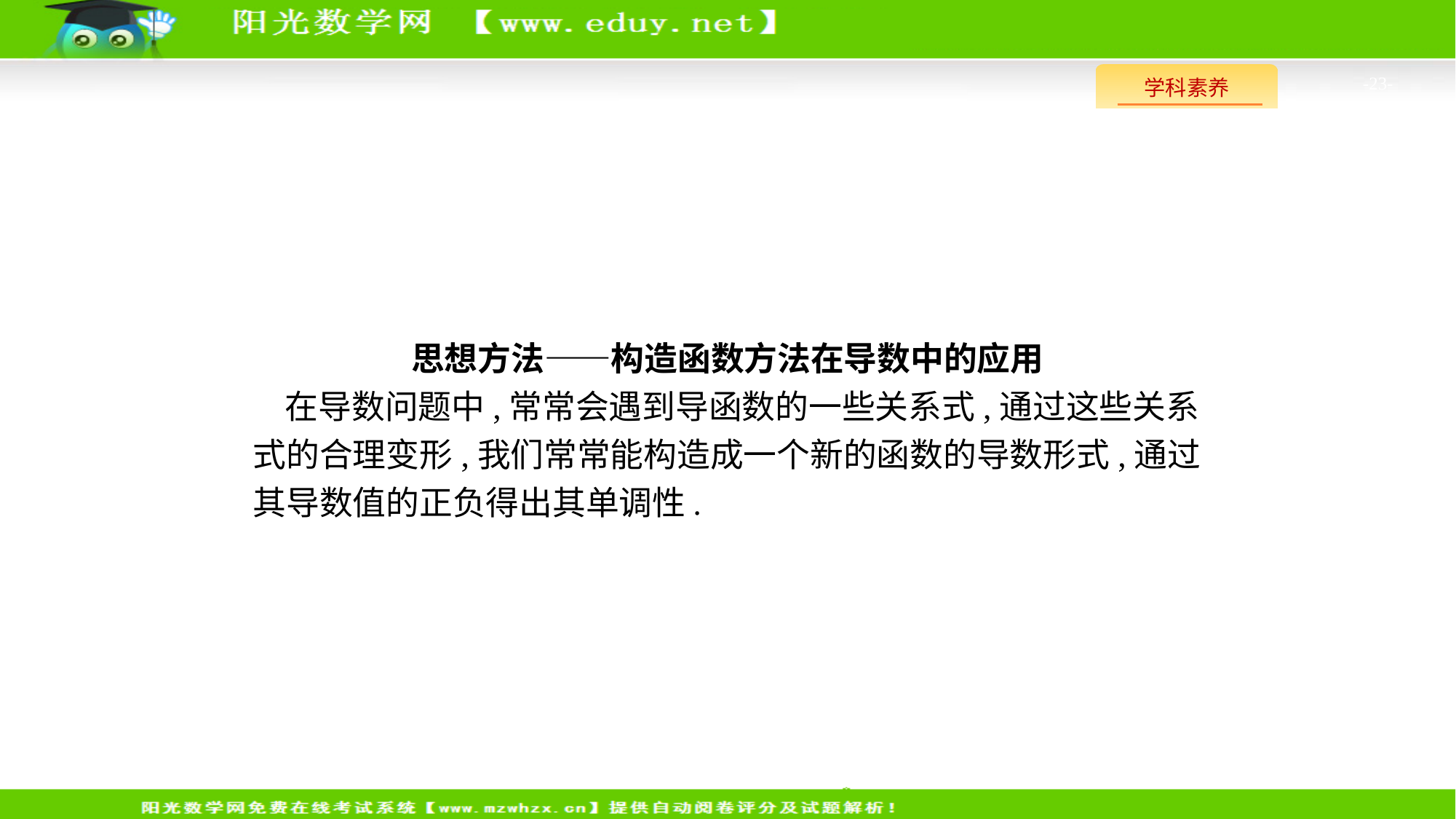

-23-
思想方法——构造函数方法在导数中的应用
在导数问题中,常常会遇到导函数的一些关系式,通过这些关系式的合理变形,我们常常能构造成一个新的函数的导数形式,通过其导数值的正负得出其单调性.